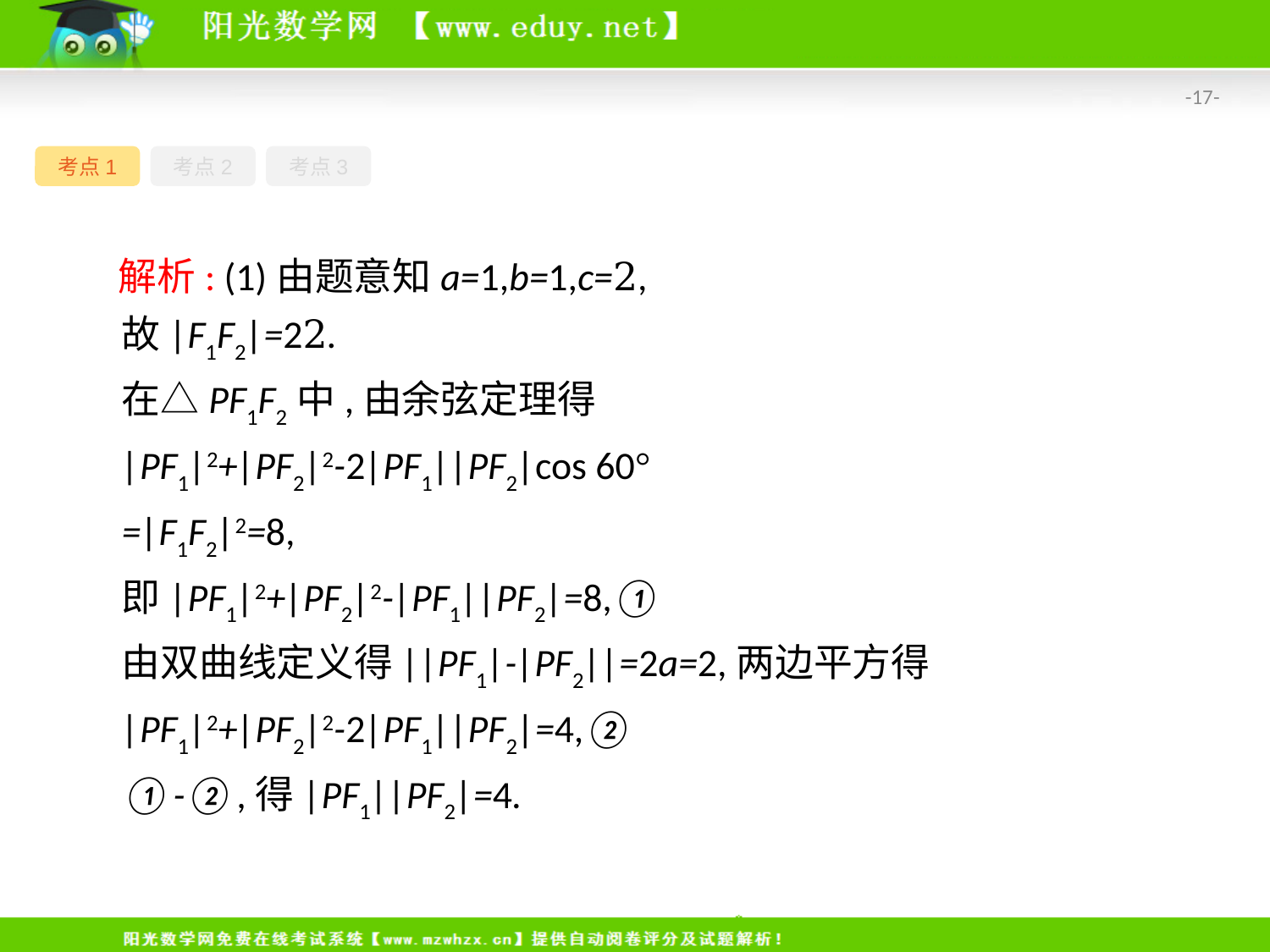

-17-
考点1
考点2
考点3
解析: (1)由题意知a=1,b=1,c=2,
故|F1F2|=22.
在△PF1F2中,由余弦定理得
|PF1|2+|PF2|2-2|PF1||PF2|cos 60°
=|F1F2|2=8,
即|PF1|2+|PF2|2-|PF1||PF2|=8,①
由双曲线定义得||PF1|-|PF2||=2a=2,两边平方得
|PF1|2+|PF2|2-2|PF1||PF2|=4,②
①-②,得|PF1||PF2|=4.